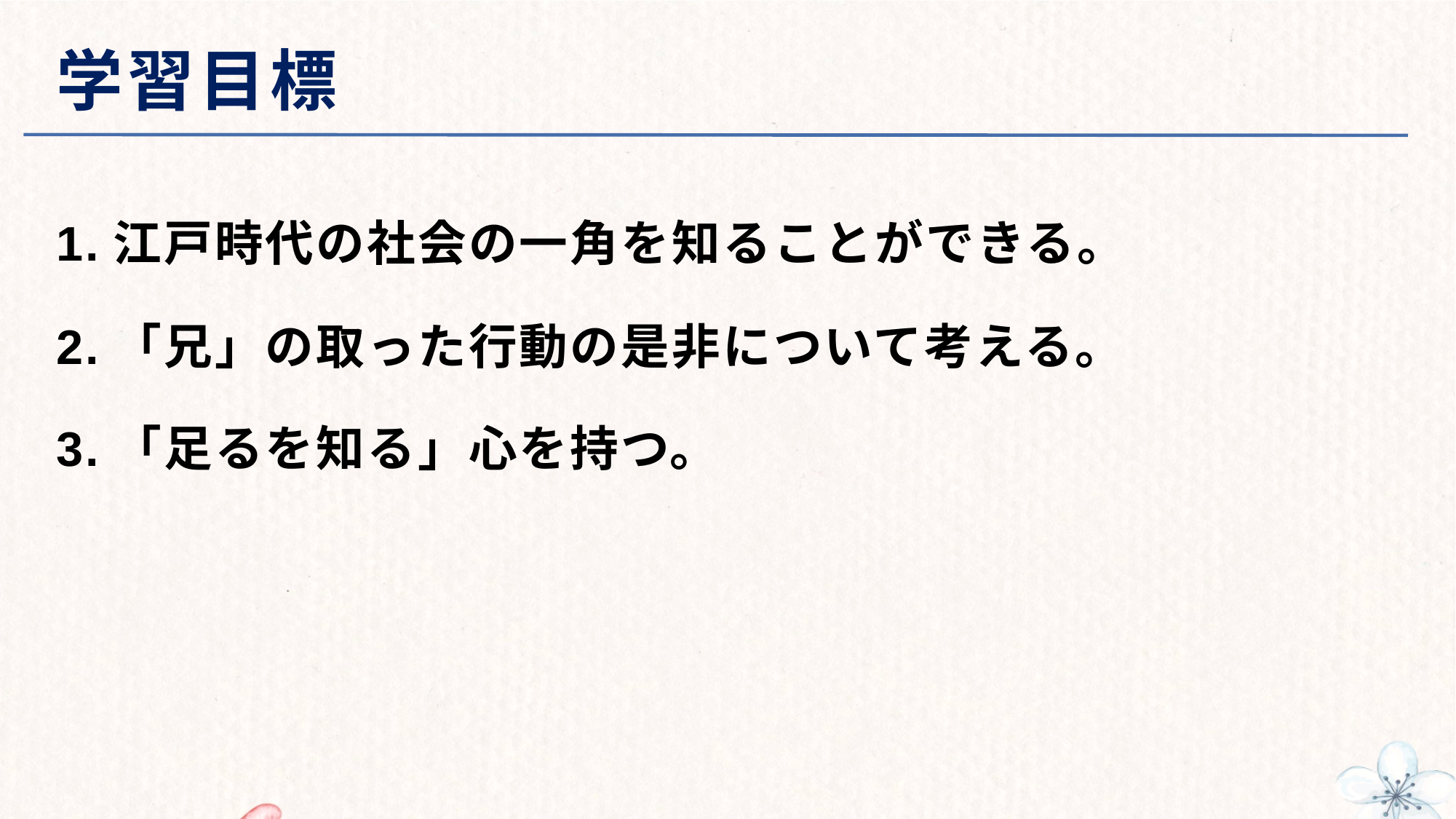

# 学習目標
1.江戸時代の社会の一角を知ることができる。
2.「兄」の取った行動の是非について考える。
3.「足るを知る」心を持つ。